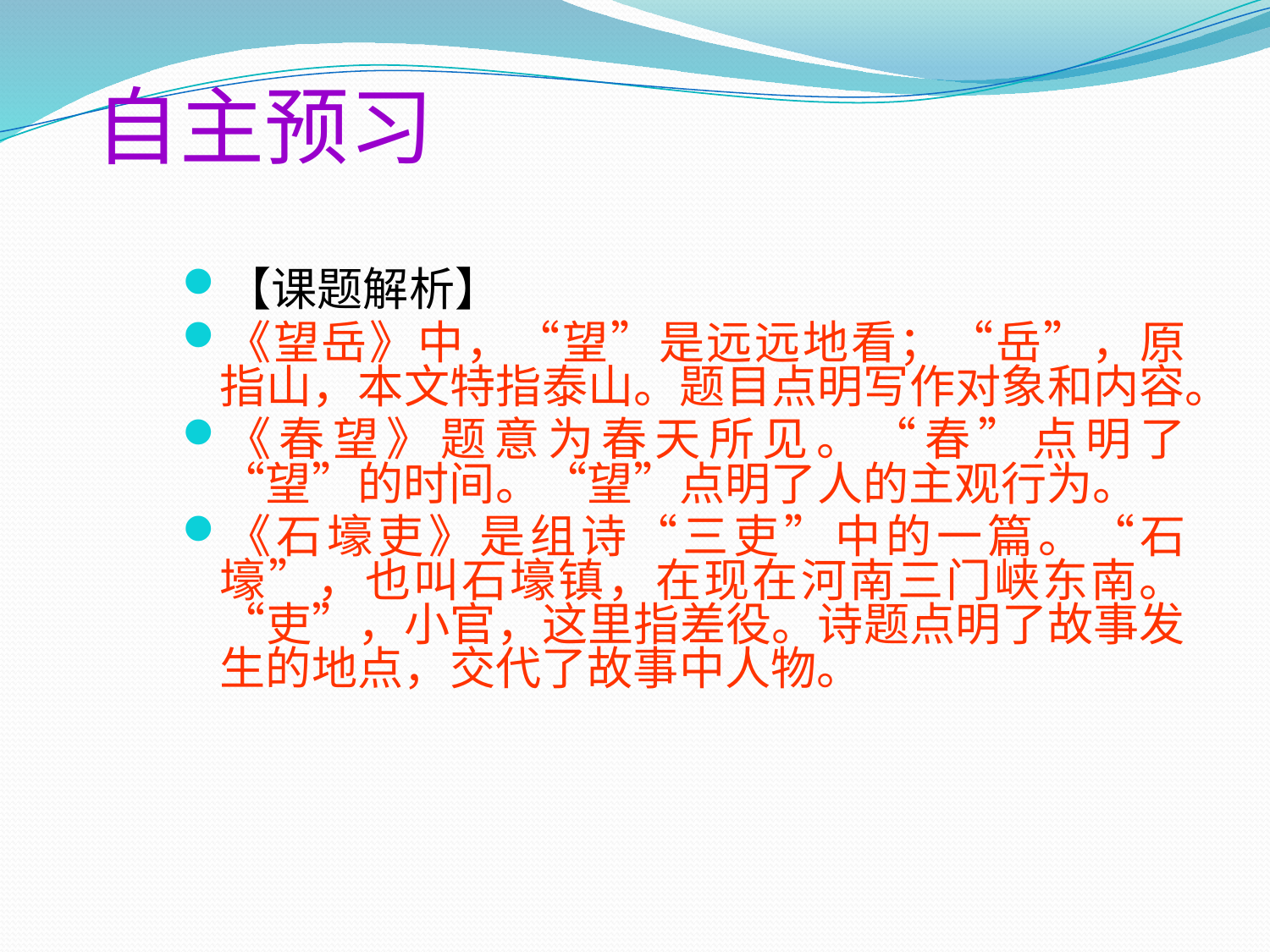

自主预习
【课题解析】
《望岳》中，“望”是远远地看；“岳”，原指山，本文特指泰山。题目点明写作对象和内容。
《春望》题意为春天所见。“春”点明了“望”的时间。“望”点明了人的主观行为。
《石壕吏》是组诗“三吏”中的一篇。“石壕”，也叫石壕镇，在现在河南三门峡东南。“吏”，小官，这里指差役。诗题点明了故事发生的地点，交代了故事中人物。